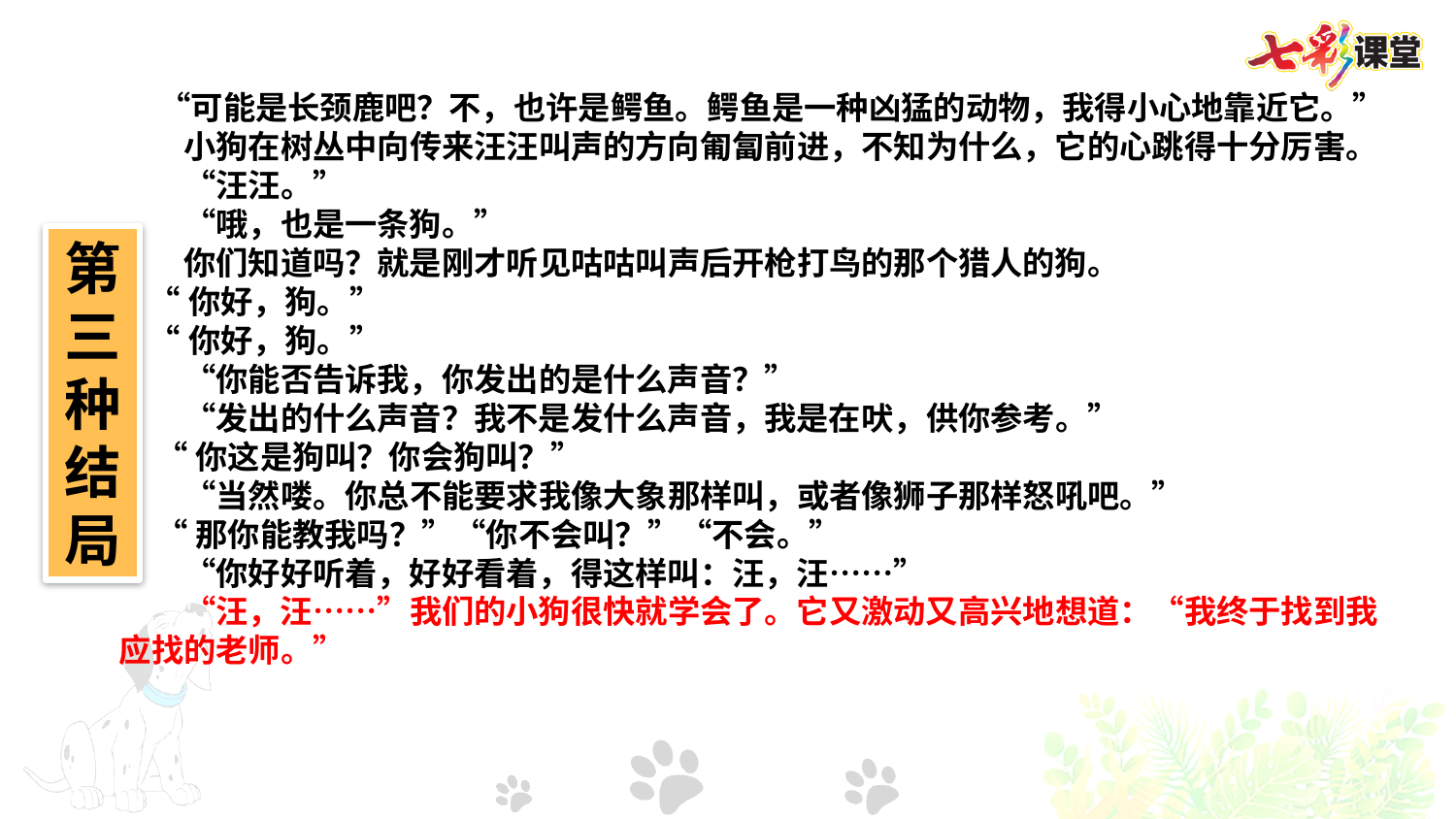

“可能是长颈鹿吧？不，也许是鳄鱼。鳄鱼是一种凶猛的动物，我得小心地靠近它。”
　　小狗在树丛中向传来汪汪叫声的方向匍匐前进，不知为什么，它的心跳得十分厉害。
　　“汪汪。”
　　“哦，也是一条狗。”
　　你们知道吗？就是刚才听见咕咕叫声后开枪打鸟的那个猎人的狗。
    “你好，狗。”
    “你好，狗。”
　　“你能否告诉我，你发出的是什么声音？”
　　“发出的什么声音？我不是发什么声音，我是在吠，供你参考。”
     “你这是狗叫？你会狗叫？”
　　“当然喽。你总不能要求我像大象那样叫，或者像狮子那样怒吼吧。”
     “那你能教我吗？”“你不会叫？”“不会。”
　　“你好好听着，好好看着，得这样叫：汪，汪……”
　　“汪，汪……”我们的小狗很快就学会了。它又激动又高兴地想道：“我终于找到我应找的老师。”

第三种结局